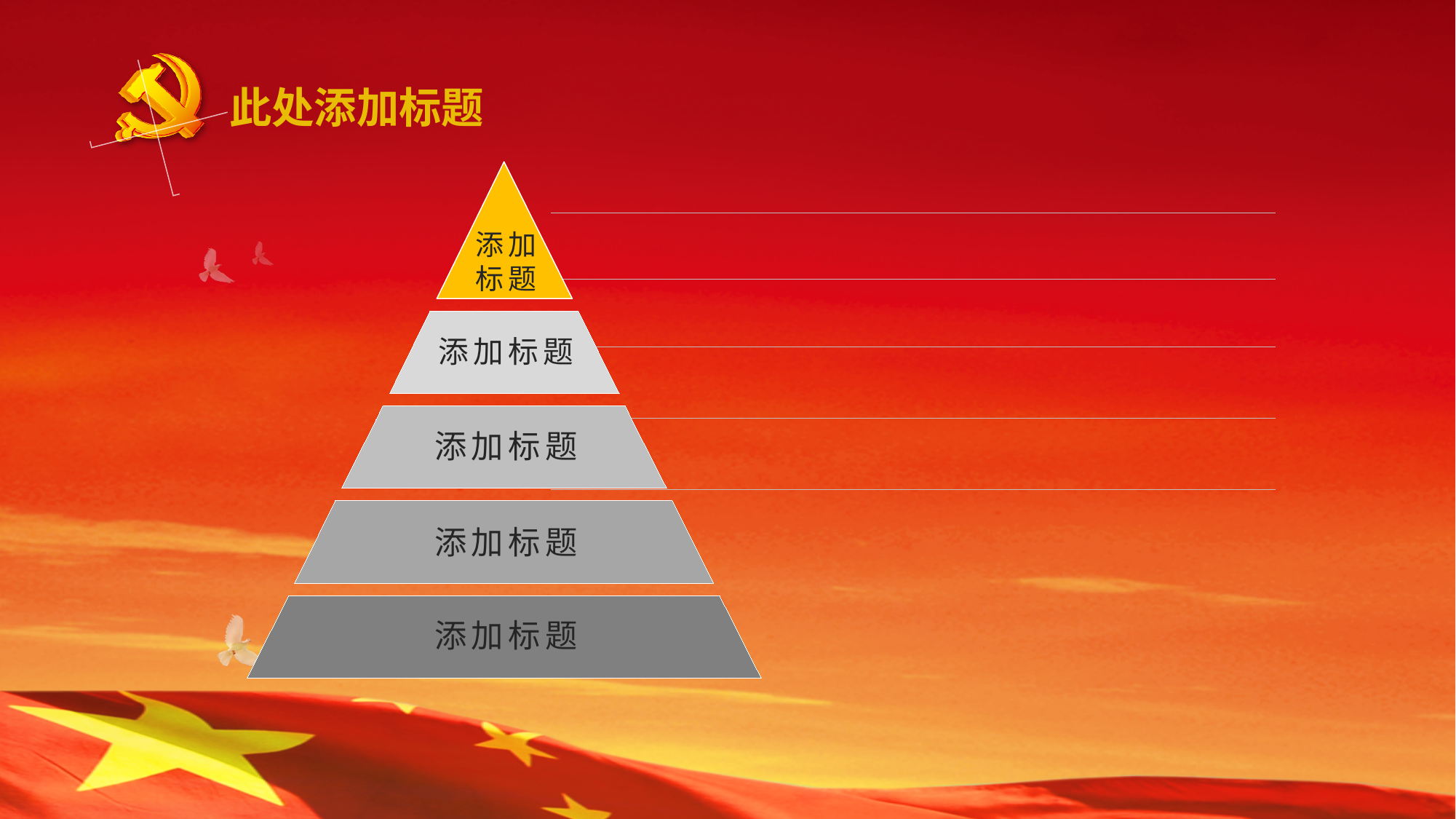

此处添加标题

添加
标题

添加标题

添加标题

添加标题

添加标题